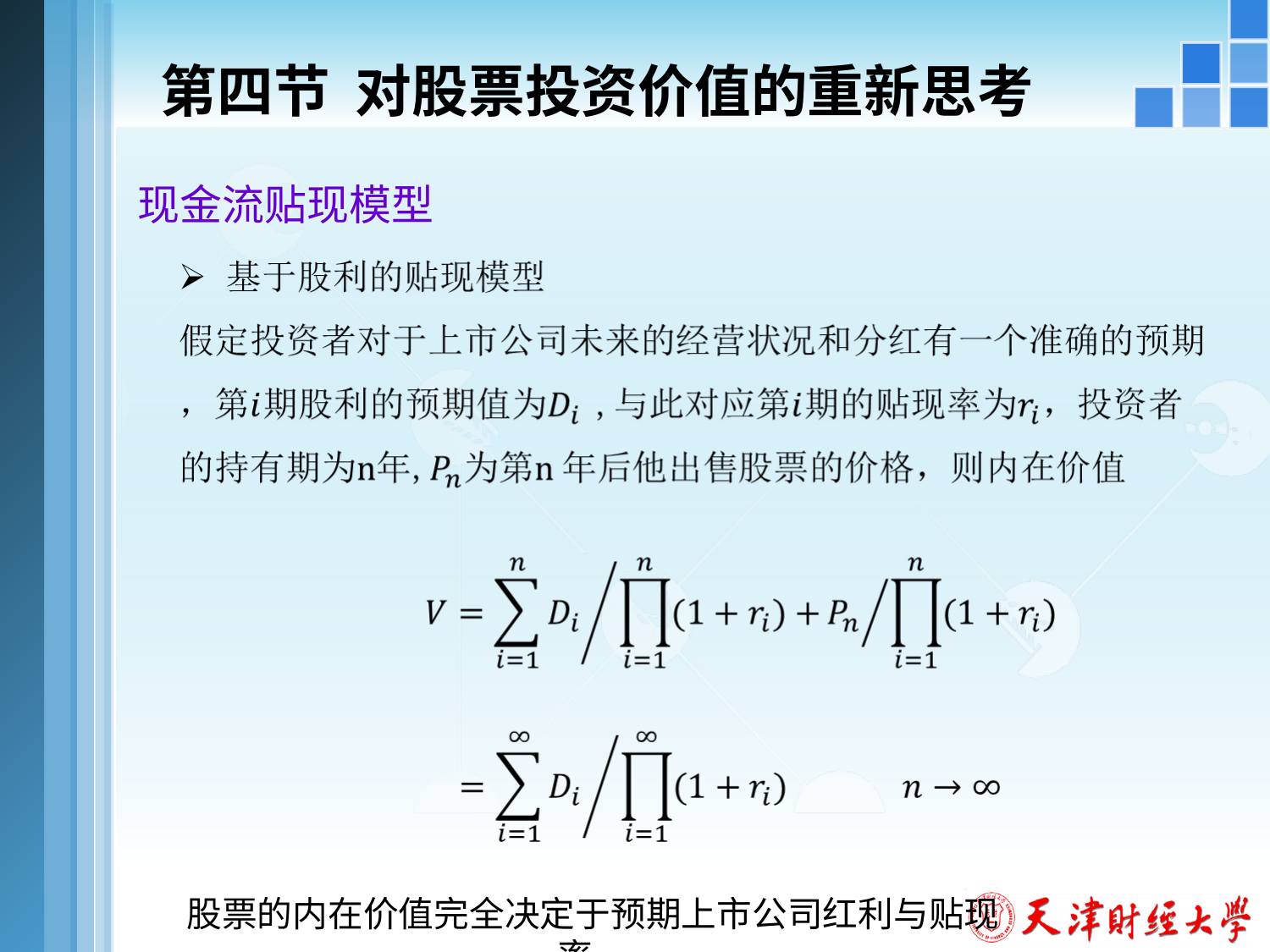

第四节  对股票投资价值的重新思考
现金流贴现模型

股票的内在价值完全决定于预期上市公司红利与贴现率，